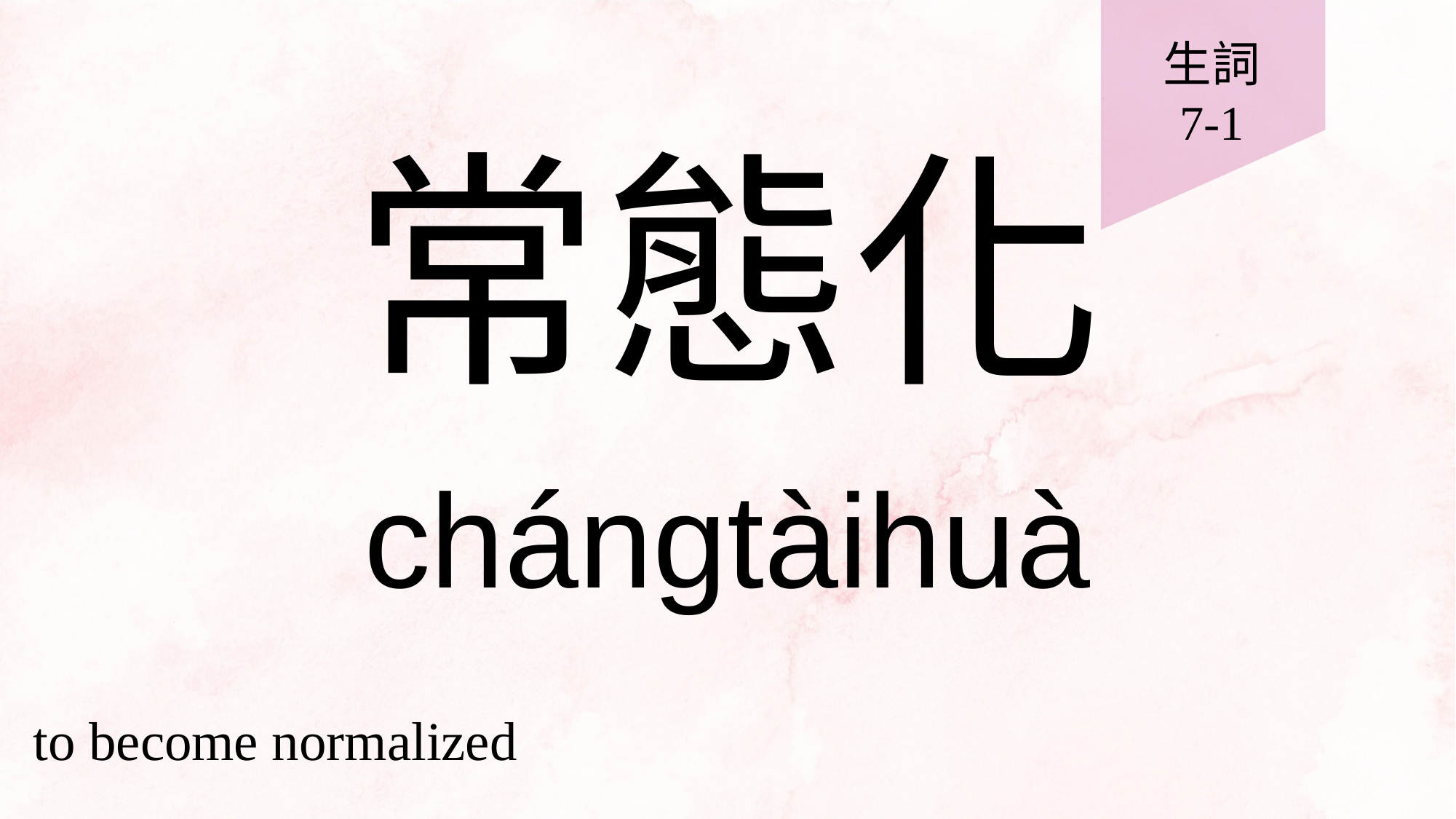

生詞
7-1
# 常態化
chángtàihuà
to become normalized